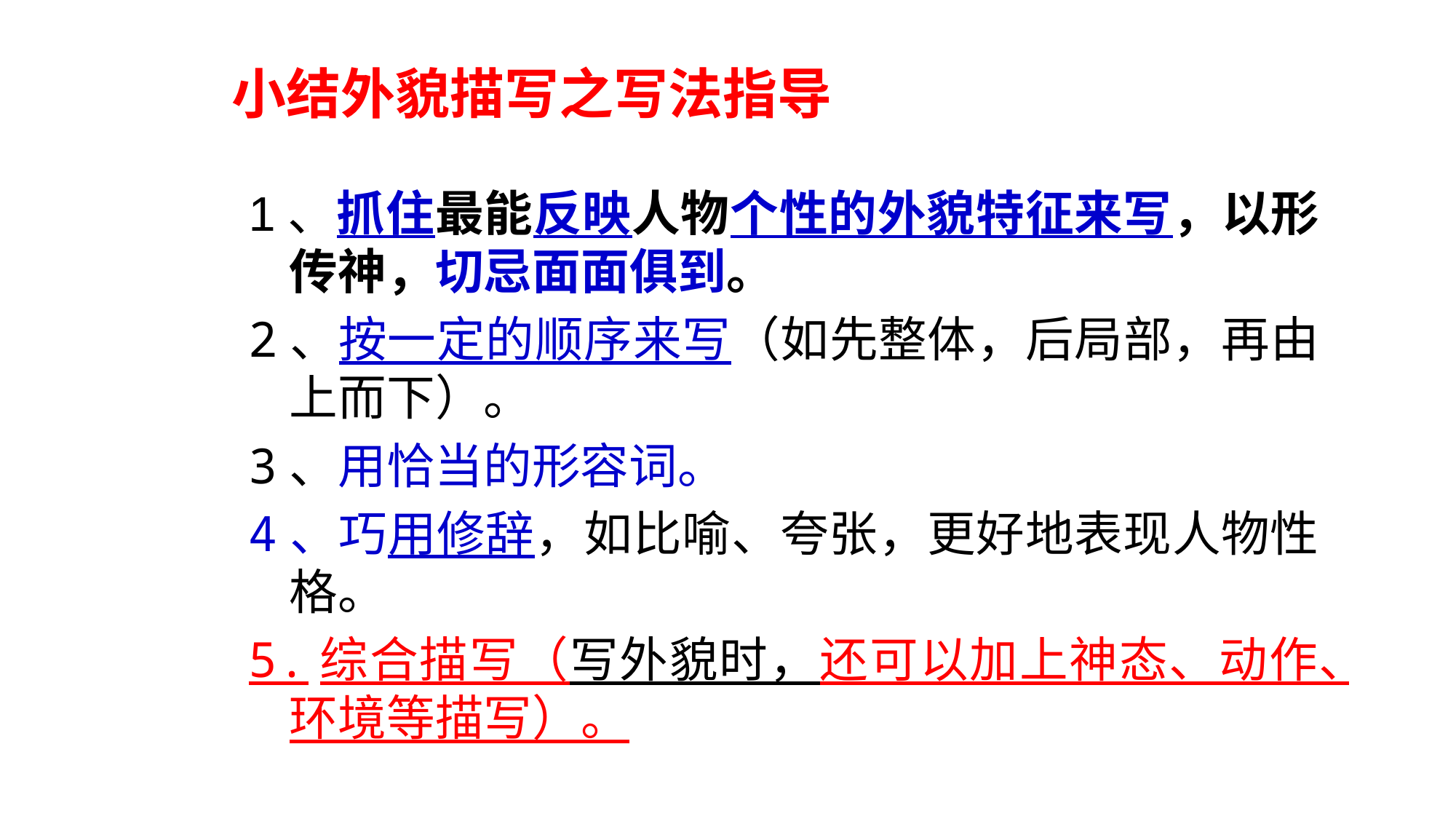

小结外貌描写之写法指导
1、抓住最能反映人物个性的外貌特征来写，以形传神，切忌面面俱到。
2、按一定的顺序来写（如先整体，后局部，再由上而下）。
3、用恰当的形容词。
4、巧用修辞，如比喻、夸张，更好地表现人物性格。
5.综合描写（写外貌时，还可以加上神态、动作、环境等描写）。